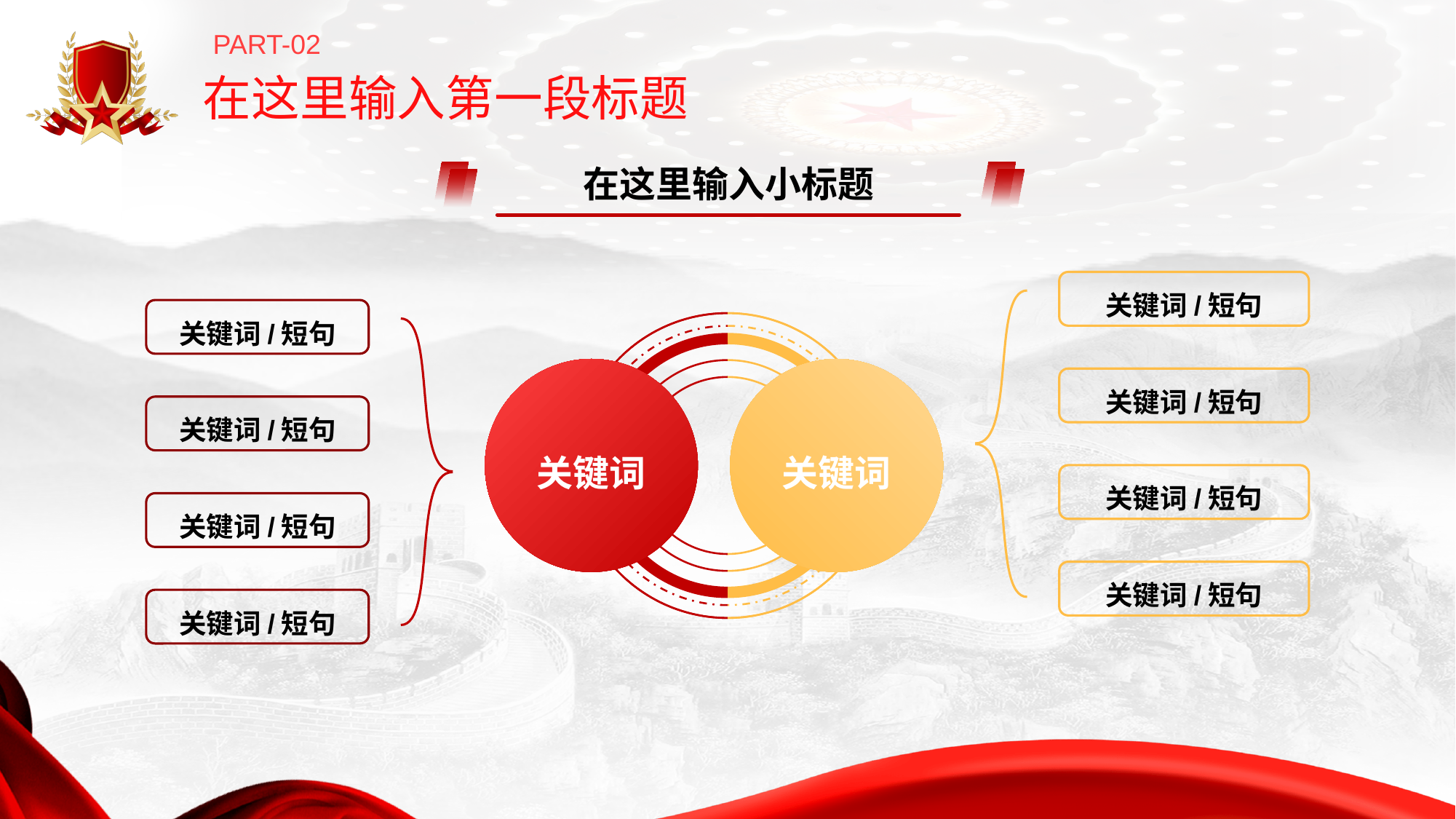

PART-02
在这里输入第一段标题
在这里输入小标题

关键词/短句

关键词/短句

关键词/短句

关键词/短句

关键词/短句

关键词/短句

关键词/短句

关键词/短句

关键词

关键词